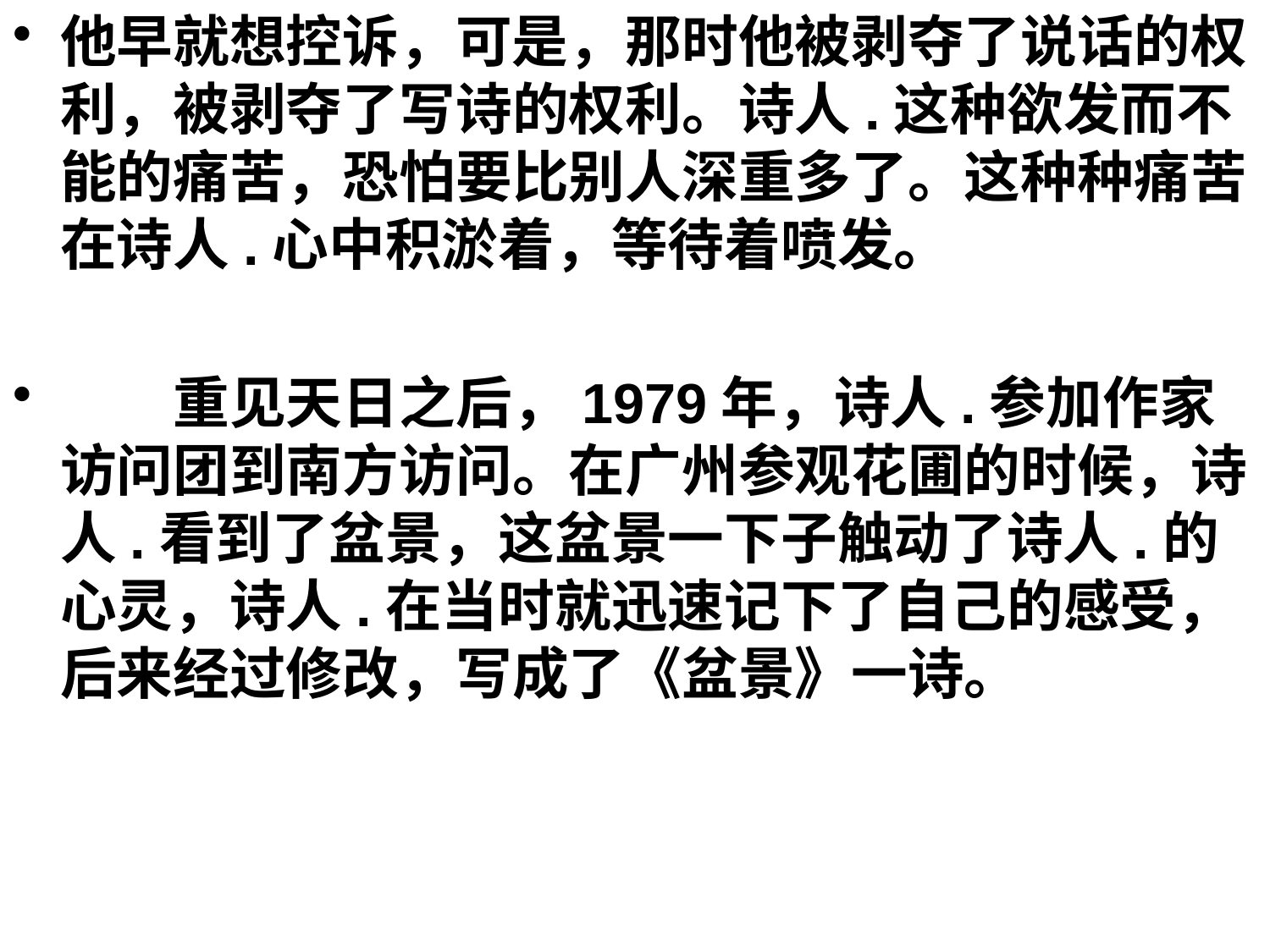

他早就想控诉，可是，那时他被剥夺了说话的权利，被剥夺了写诗的权利。诗人.这种欲发而不能的痛苦，恐怕要比别人深重多了。这种种痛苦在诗人.心中积淤着，等待着喷发。

　　重见天日之后，1979年，诗人.参加作家访问团到南方访问。在广州参观花圃的时候，诗人.看到了盆景，这盆景一下子触动了诗人.的心灵，诗人.在当时就迅速记下了自己的感受，后来经过修改，写成了《盆景》一诗。